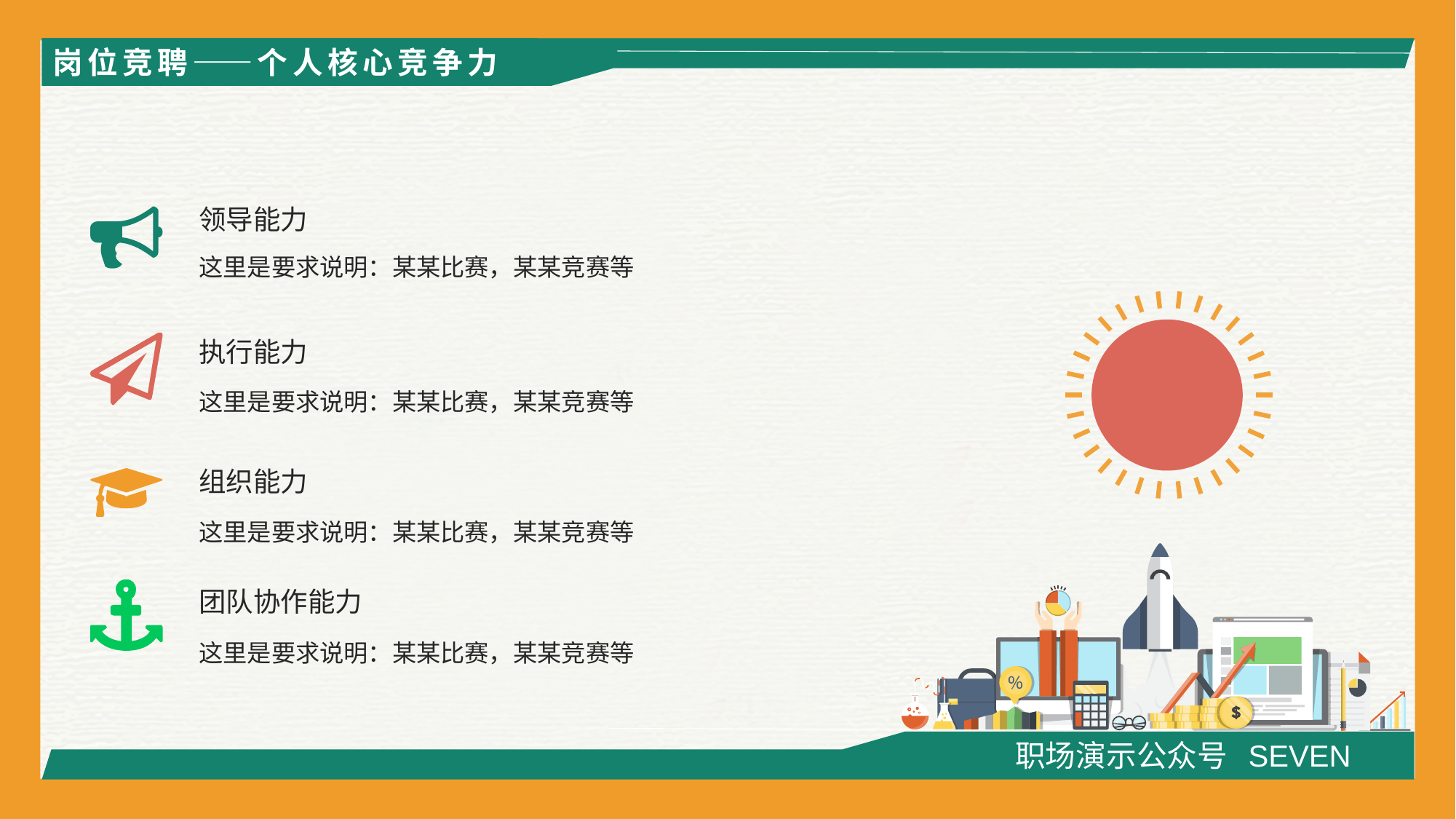

岗位竞聘——个人核心竞争力

领导能力

这里是要求说明：某某比赛，某某竞赛等

执行能力

这里是要求说明：某某比赛，某某竞赛等
组织能力

这里是要求说明：某某比赛，某某竞赛等

团队协作能力

这里是要求说明：某某比赛，某某竞赛等
职场演示公众号  SEVEN